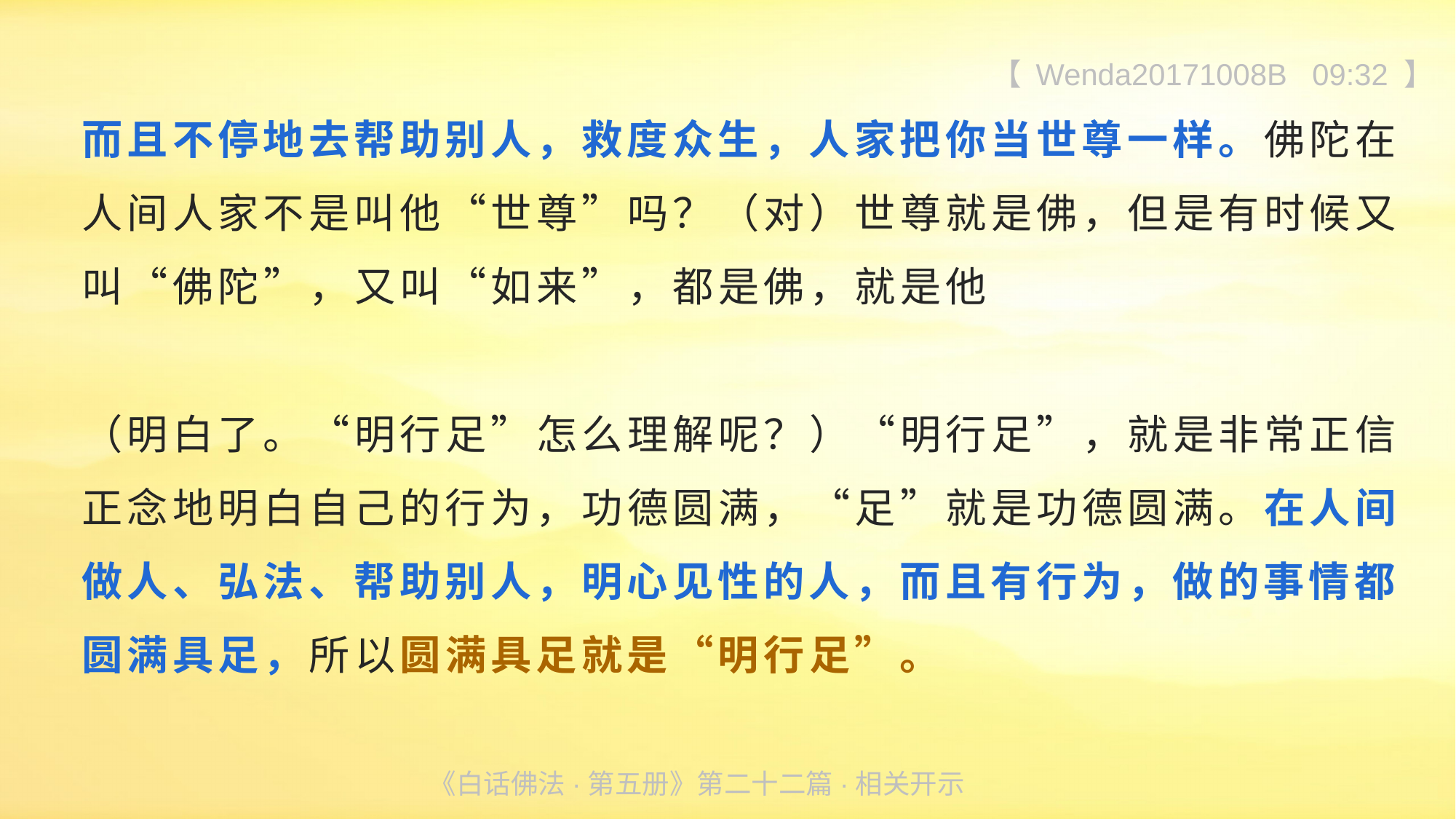

【 Wenda20171008B   09:32 】
而且不停地去帮助别人，救度众生，人家把你当世尊一样。佛陀在人间人家不是叫他“世尊”吗？（对）世尊就是佛，但是有时候又叫“佛陀”，又叫“如来”，都是佛，就是他

（明白了。“明行足”怎么理解呢？）“明行足”，就是非常正信正念地明白自己的行为，功德圆满，“足”就是功德圆满。在人间做人、弘法、帮助别人，明心见性的人，而且有行为，做的事情都圆满具足，所以圆满具足就是“明行足”。

《白话佛法·第五册》第二十二篇·相关开示